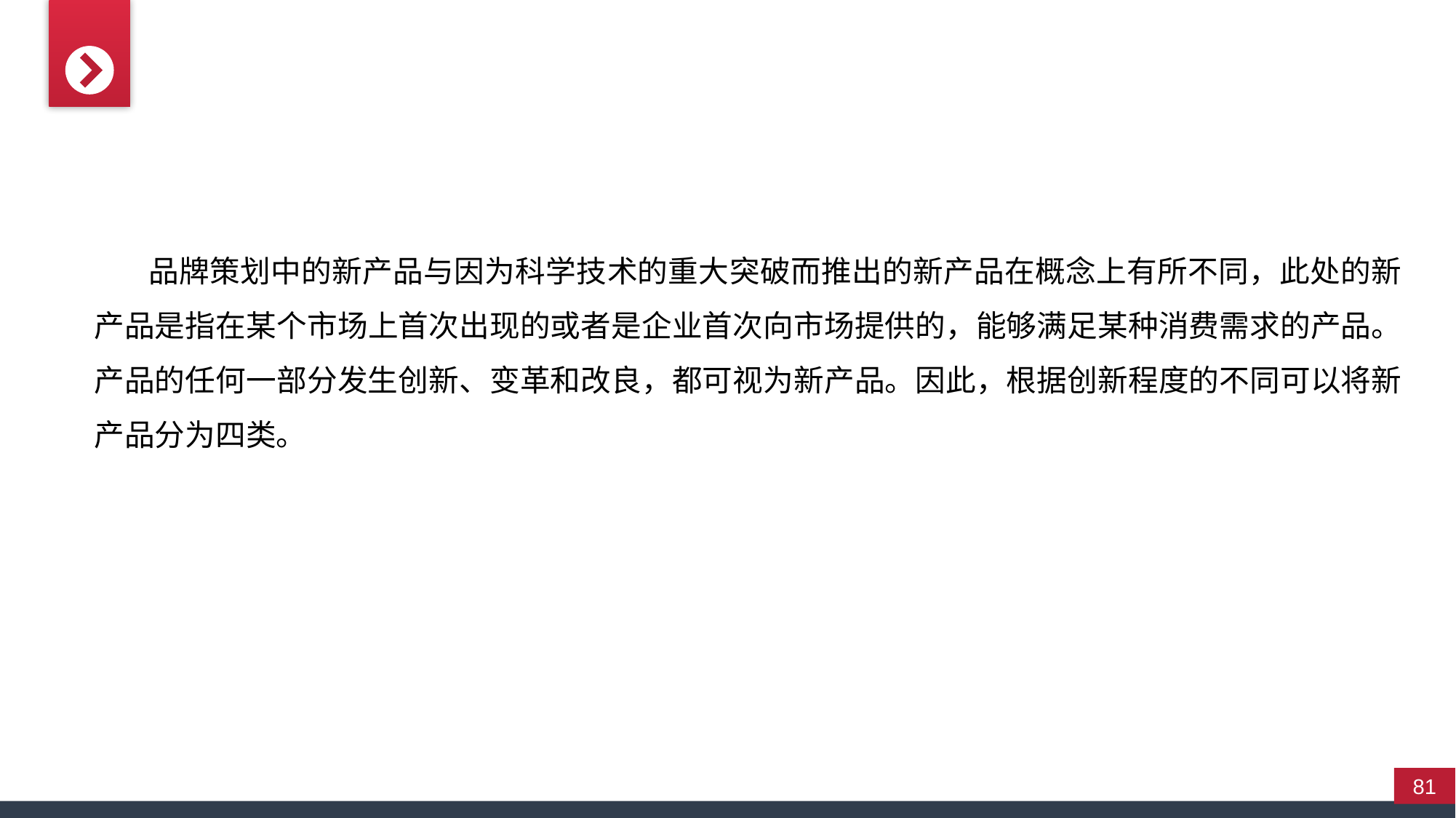

品牌策划中的新产品与因为科学技术的重大突破而推出的新产品在概念上有所不同，此处的新产品是指在某个市场上首次出现的或者是企业首次向市场提供的，能够满足某种消费需求的产品。产品的任何一部分发生创新、变革和改良，都可视为新产品。因此，根据创新程度的不同可以将新产品分为四类。